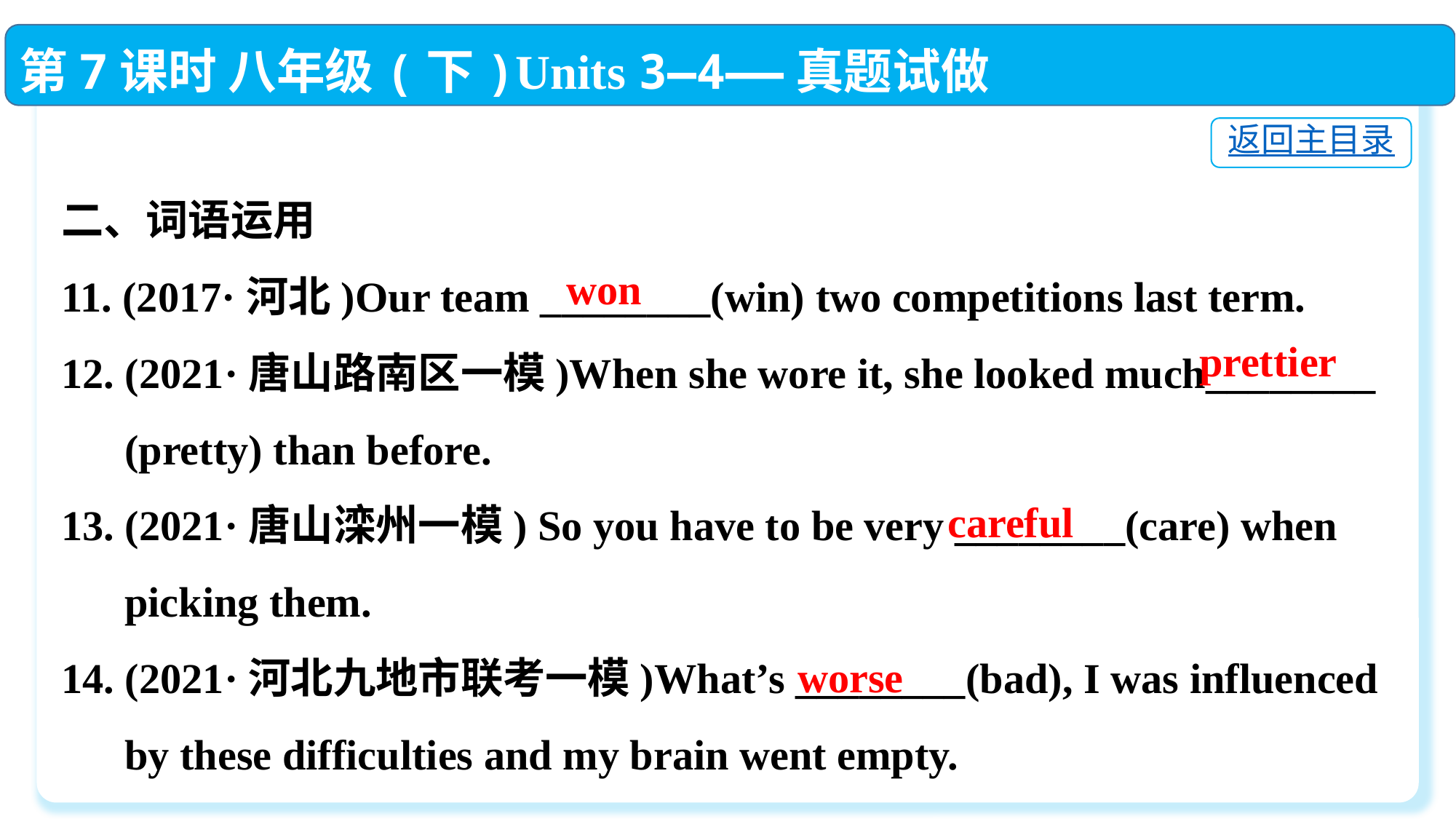

第7课时 八年级(下)Units 3—4——真题试做

返回主目录

二、词语运用
11. (2017·河北)Our team ________(win) two competitions last term.
12. (2021·唐山路南区一模)When she wore it, she looked much________
      (pretty) than before.
13. (2021·唐山滦州一模) So you have to be very ________(care) when
      picking them.
14. (2021·河北九地市联考一模)What’s ________(bad), I was influenced
      by these difficulties and my brain went empty.
won
prettier
careful
worse